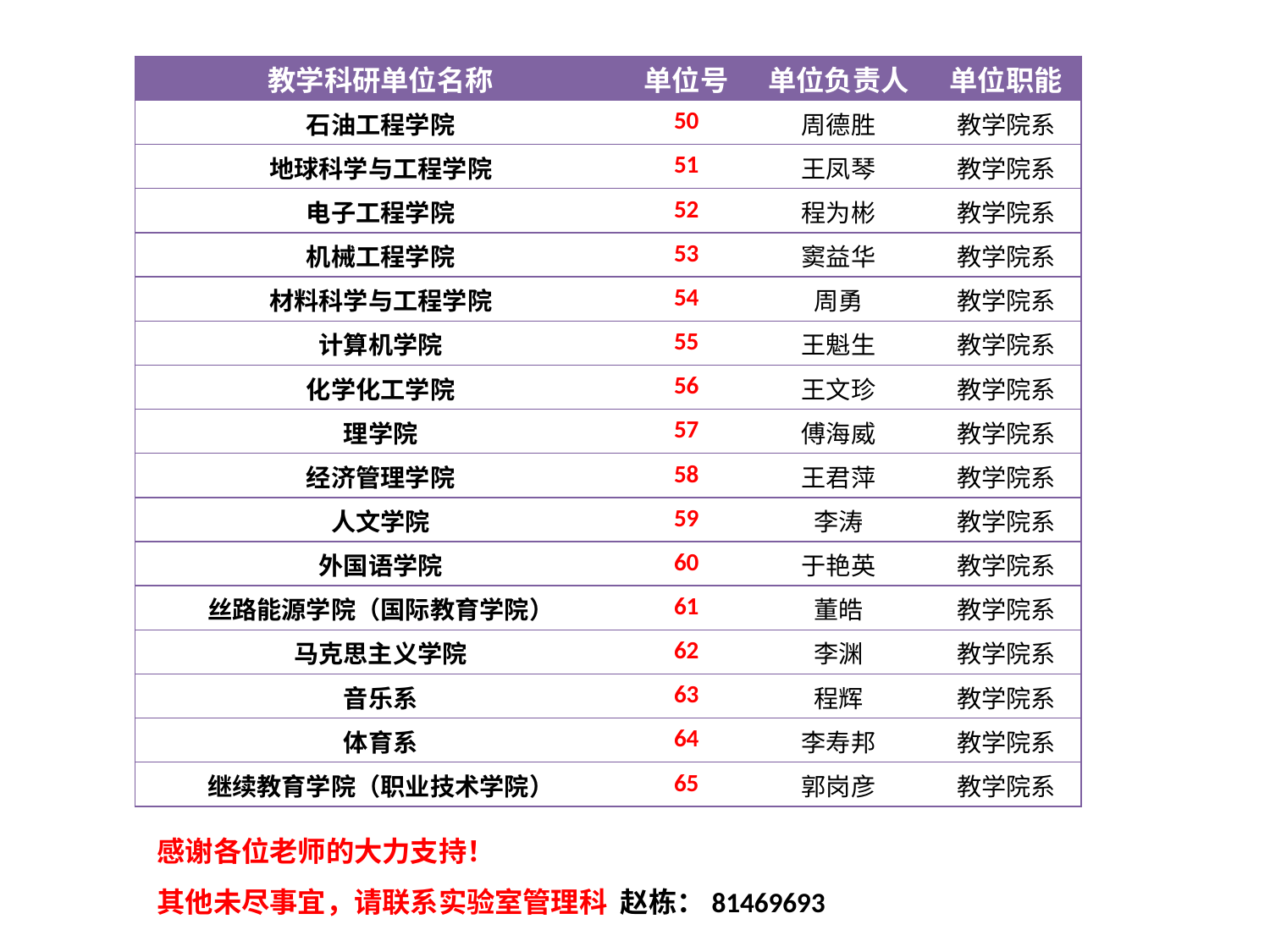

| 教学科研单位名称 | 单位号 | 单位负责人 | 单位职能 |
| --- | --- | --- | --- |
| 石油工程学院 | 50 | 周德胜 | 教学院系 |
| 地球科学与工程学院 | 51 | 王凤琴 | 教学院系 |
| 电子工程学院 | 52 | 程为彬 | 教学院系 |
| 机械工程学院 | 53 | 窦益华 | 教学院系 |
| 材料科学与工程学院 | 54 | 周勇 | 教学院系 |
| 计算机学院 | 55 | 王魁生 | 教学院系 |
| 化学化工学院 | 56 | 王文珍 | 教学院系 |
| 理学院 | 57 | 傅海威 | 教学院系 |
| 经济管理学院 | 58 | 王君萍 | 教学院系 |
| 人文学院 | 59 | 李涛 | 教学院系 |
| 外国语学院 | 60 | 于艳英 | 教学院系 |
| 丝路能源学院（国际教育学院） | 61 | 董皓 | 教学院系 |
| 马克思主义学院 | 62 | 李渊 | 教学院系 |
| 音乐系 | 63 | 程辉 | 教学院系 |
| 体育系 | 64 | 李寿邦 | 教学院系 |
| 继续教育学院（职业技术学院） | 65 | 郭岗彦 | 教学院系 |
感谢各位老师的大力支持！
其他未尽事宜，请联系实验室管理科  赵栋：81469693